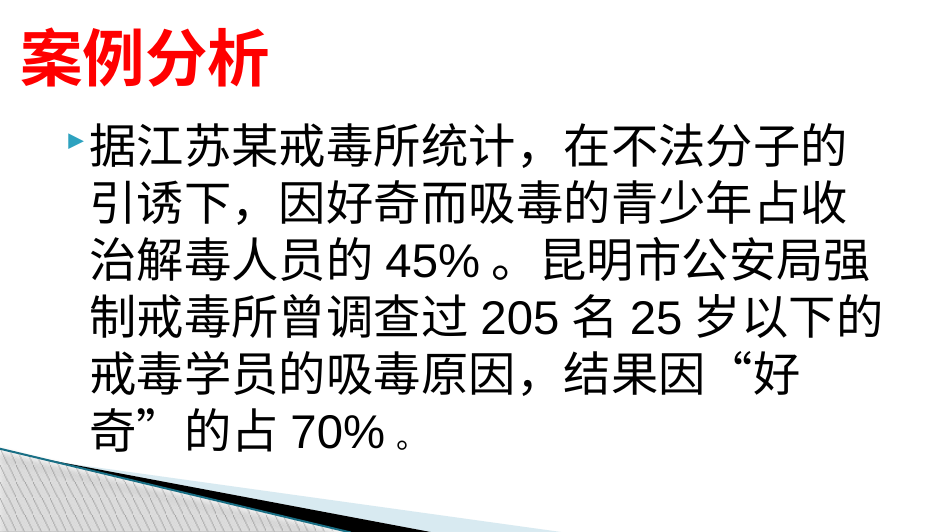

# 案例分析
据江苏某戒毒所统计，在不法分子的引诱下，因好奇而吸毒的青少年占收治解毒人员的45%。昆明市公安局强制戒毒所曾调查过205名25岁以下的戒毒学员的吸毒原因，结果因“好奇”的占70%。